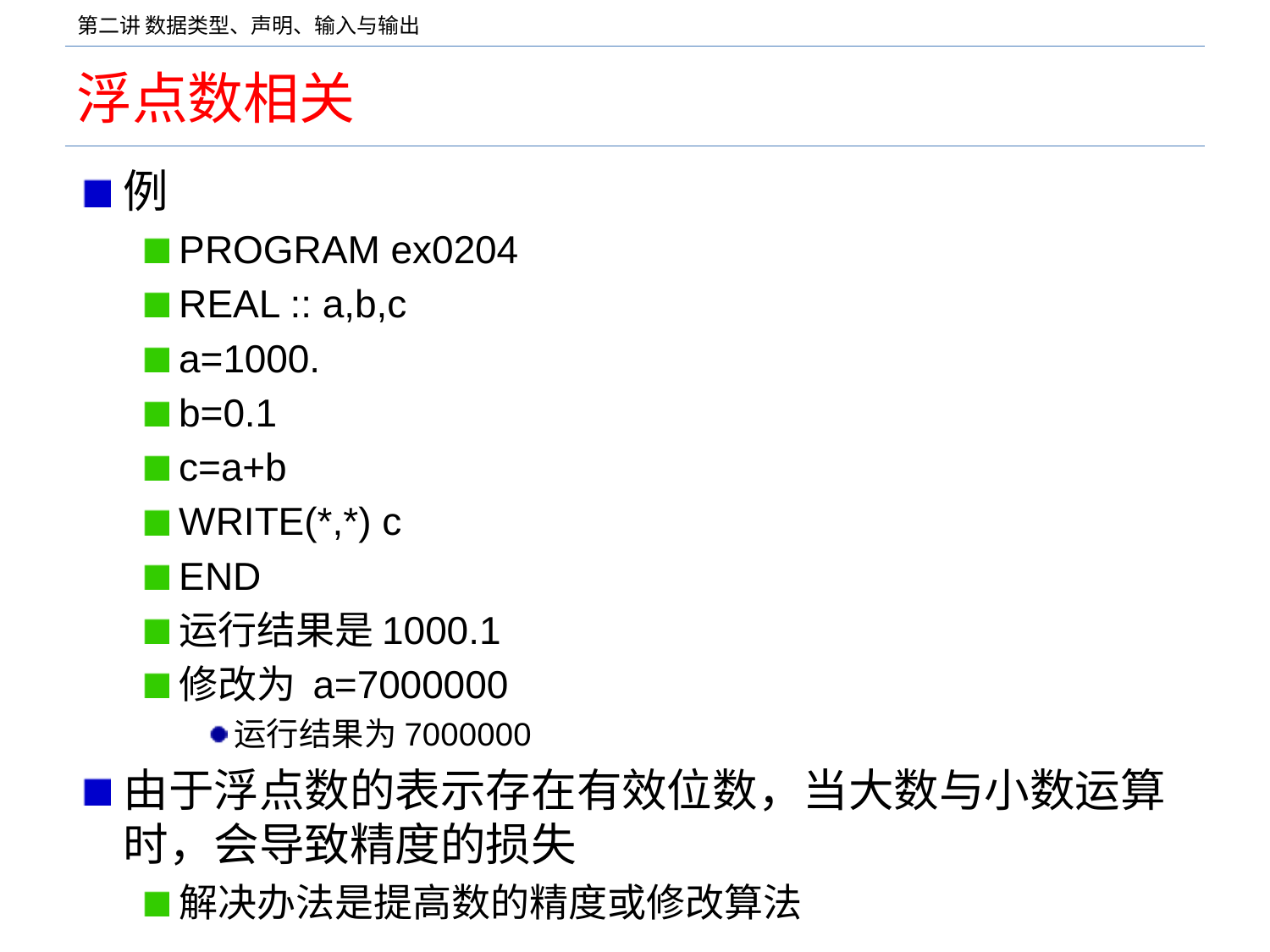

# 浮点数相关
例
PROGRAM ex0204
REAL :: a,b,c
a=1000.
b=0.1
c=a+b
WRITE(*,*) c
END
运行结果是1000.1
修改为 a=7000000
运行结果为7000000
由于浮点数的表示存在有效位数，当大数与小数运算时，会导致精度的损失
解决办法是提高数的精度或修改算法